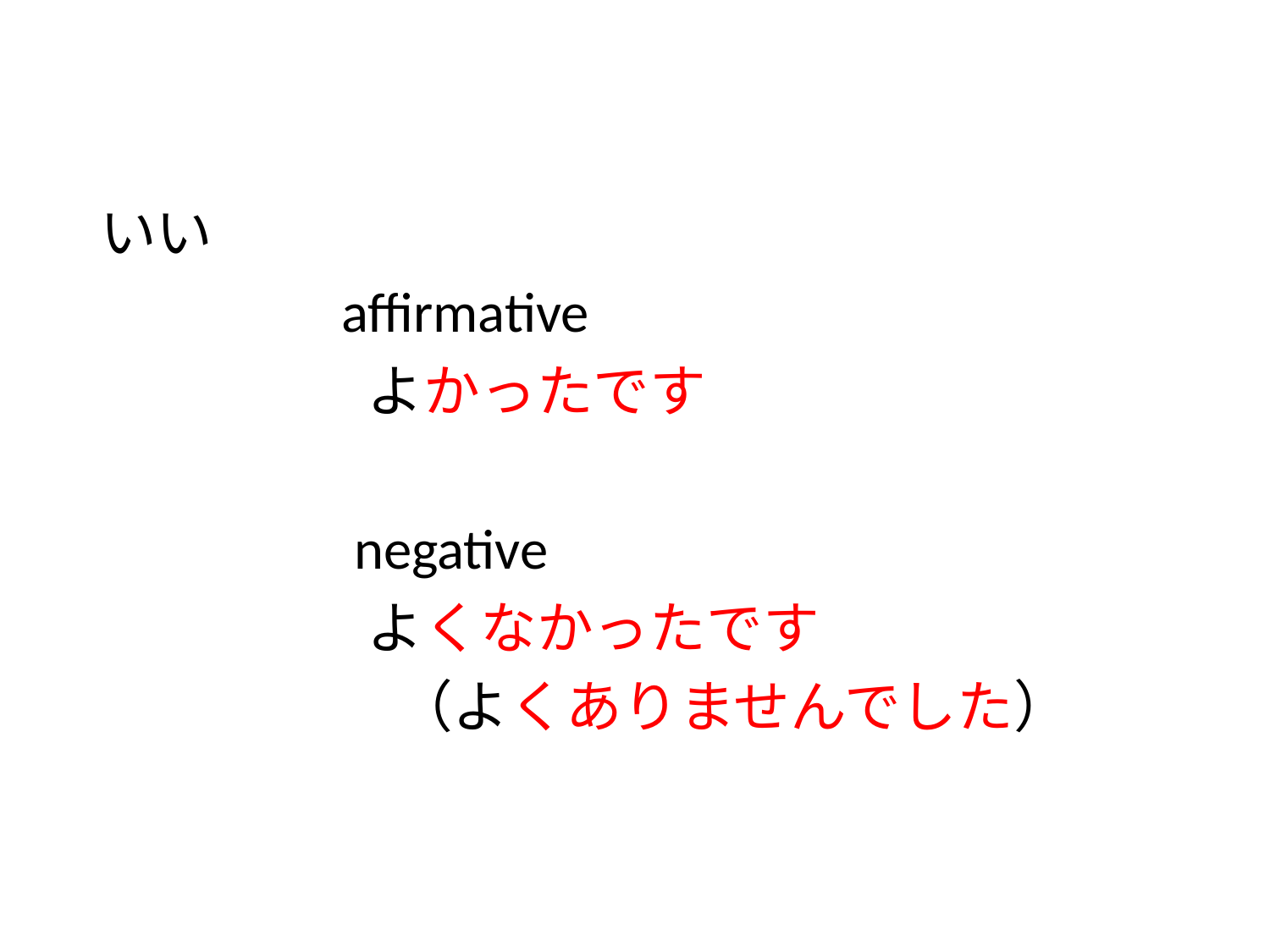

#
いい
                   affirmative
                    よかったです

                    negative
                    よくなかったです
	　　　（よくありませんでした）